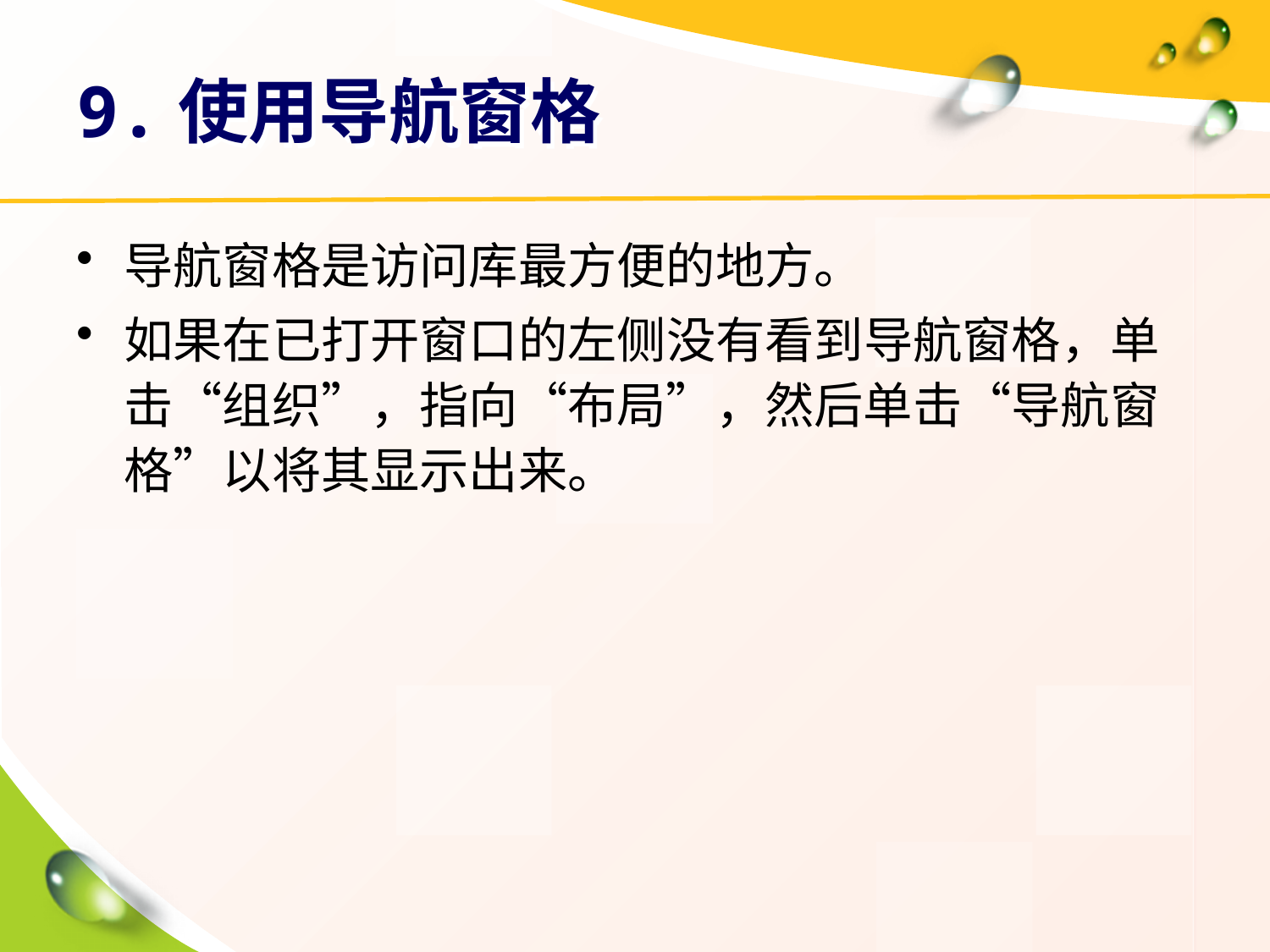

# 9.使用导航窗格
导航窗格是访问库最方便的地方。
如果在已打开窗口的左侧没有看到导航窗格，单击“组织”，指向“布局”，然后单击“导航窗格”以将其显示出来。